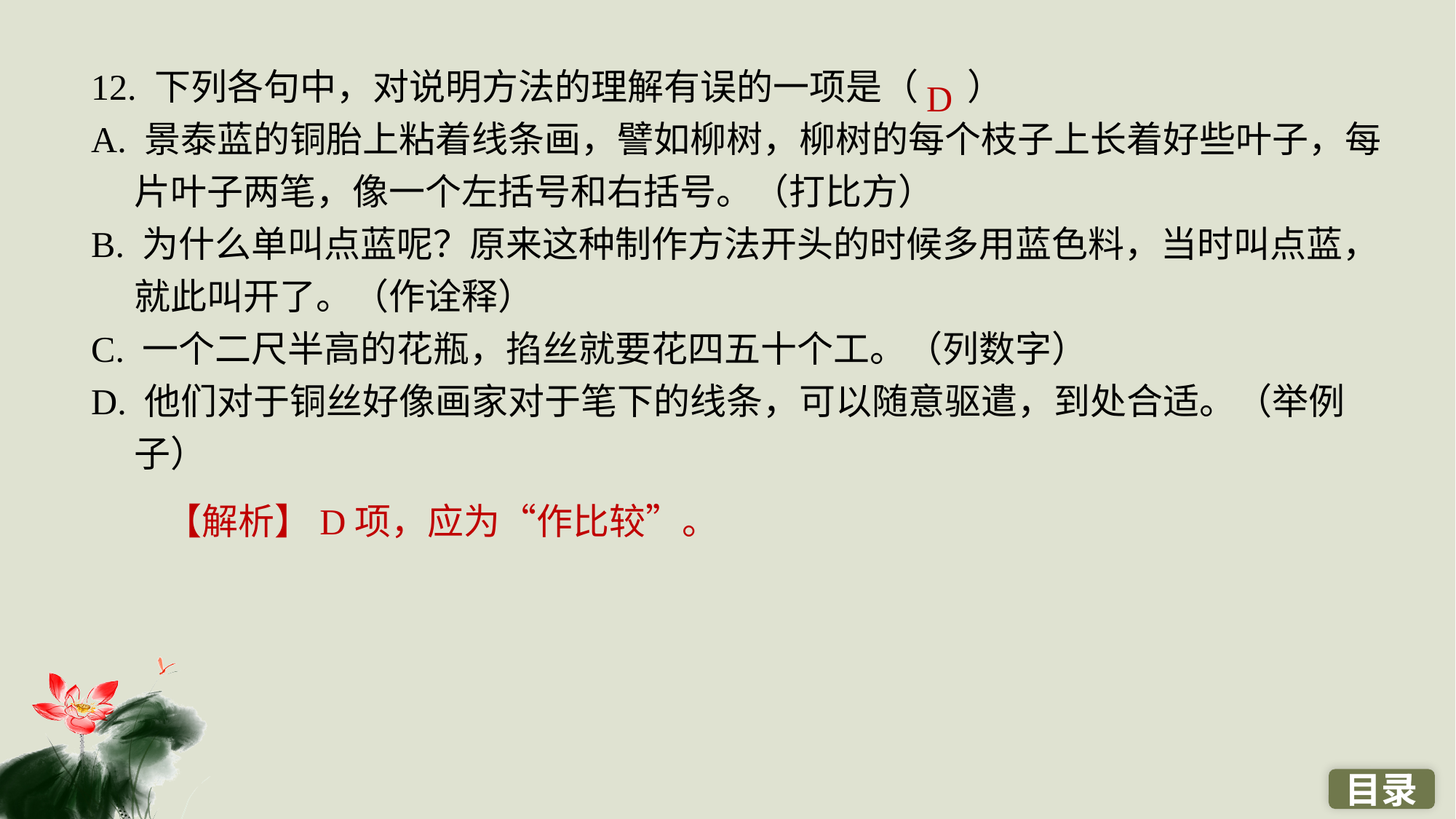

12. 下列各句中，对说明方法的理解有误的一项是（      ）
A. 景泰蓝的铜胎上粘着线条画，譬如柳树，柳树的每个枝子上长着好些叶子，每片叶子两笔，像一个左括号和右括号。（打比方）
B. 为什么单叫点蓝呢？原来这种制作方法开头的时候多用蓝色料，当时叫点蓝，就此叫开了。（作诠释）
C. 一个二尺半高的花瓶，掐丝就要花四五十个工。（列数字）
D. 他们对于铜丝好像画家对于笔下的线条，可以随意驱遣，到处合适。（举例子）
D
【解析】D项，应为“作比较”。